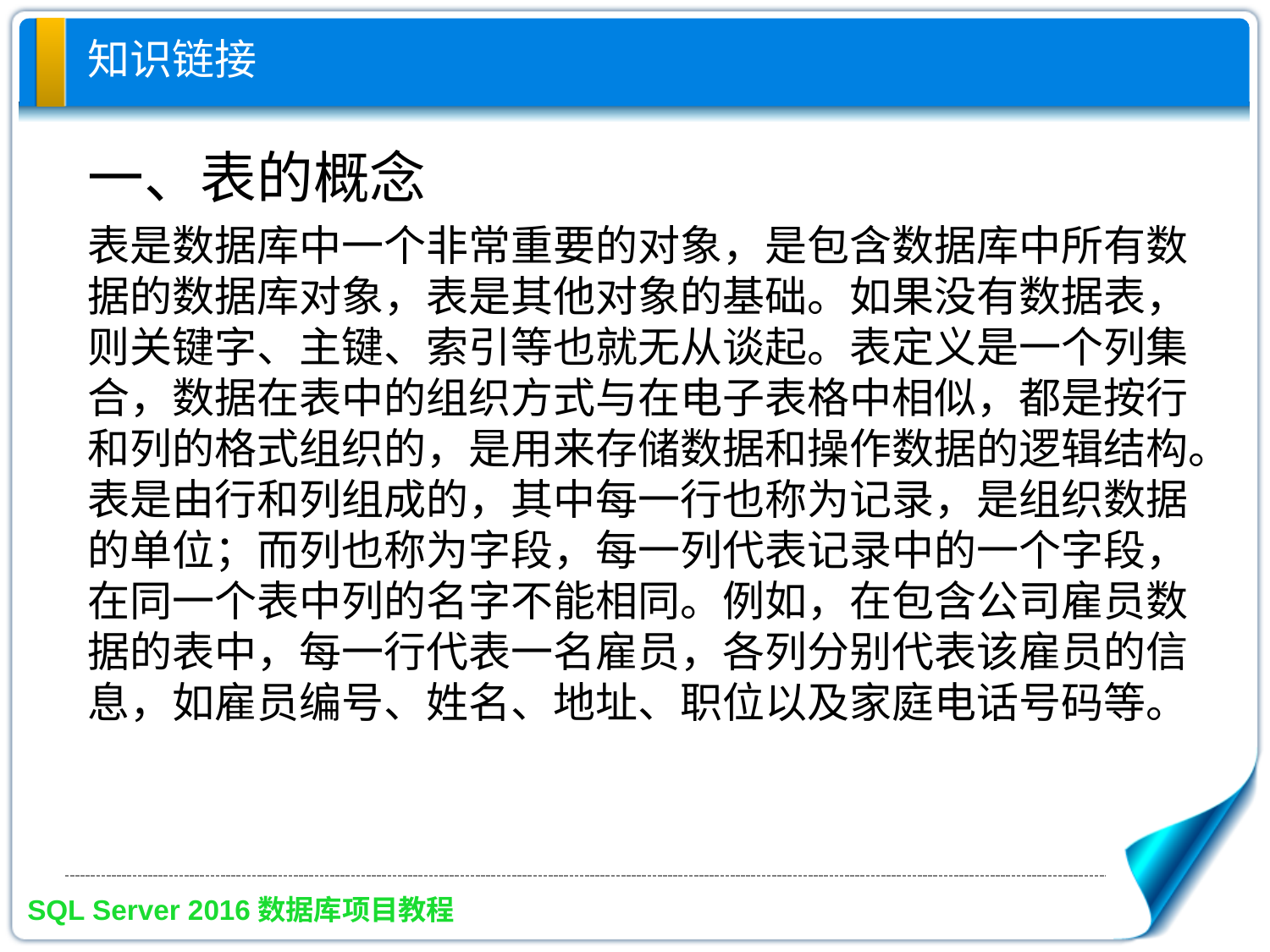

# 知识链接
一、表的概念
表是数据库中一个非常重要的对象，是包含数据库中所有数据的数据库对象，表是其他对象的基础。如果没有数据表，则关键字、主键、索引等也就无从谈起。表定义是一个列集合，数据在表中的组织方式与在电子表格中相似，都是按行和列的格式组织的，是用来存储数据和操作数据的逻辑结构。表是由行和列组成的，其中每一行也称为记录，是组织数据的单位；而列也称为字段，每一列代表记录中的一个字段，在同一个表中列的名字不能相同。例如，在包含公司雇员数据的表中，每一行代表一名雇员，各列分别代表该雇员的信息，如雇员编号、姓名、地址、职位以及家庭电话号码等。